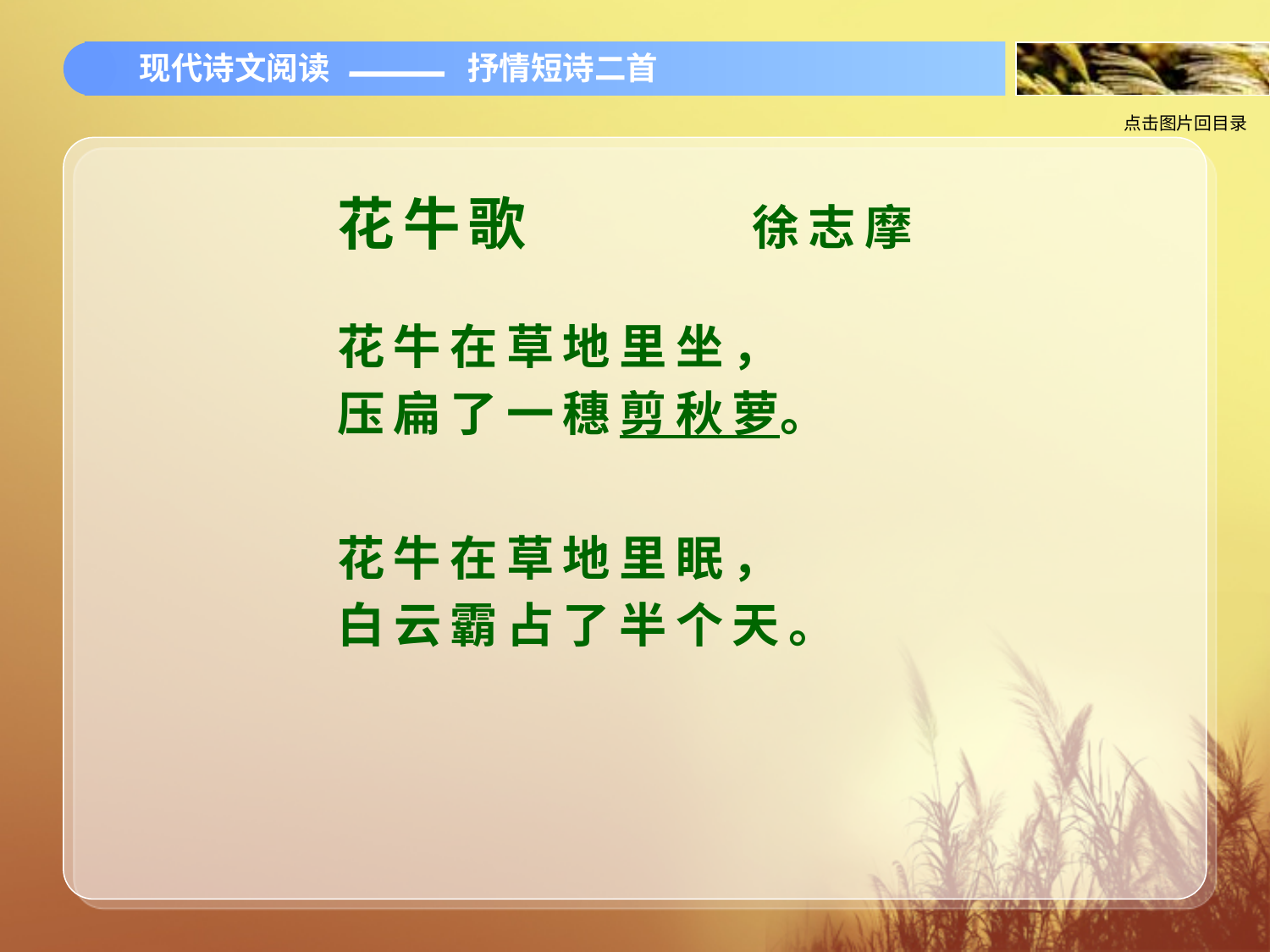

花牛歌          徐志摩

花牛在草地里坐，
压扁了一穗剪秋萝。

花牛在草地里眠，
白云霸占了半个天。